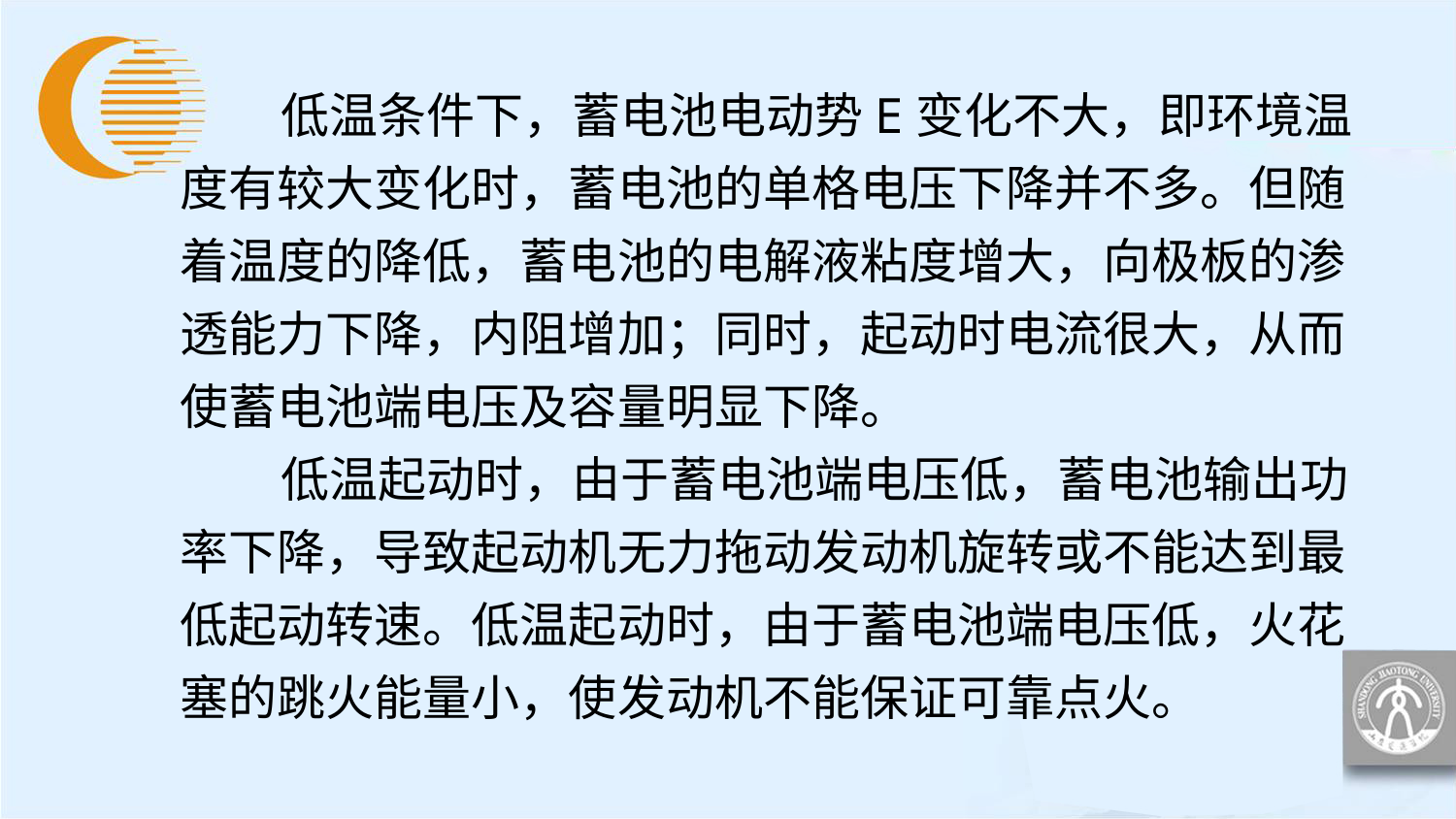

低温条件下，蓄电池电动势E变化不大，即环境温度有较大变化时，蓄电池的单格电压下降并不多。但随着温度的降低，蓄电池的电解液粘度增大，向极板的渗透能力下降，内阻增加；同时，起动时电流很大，从而使蓄电池端电压及容量明显下降。
低温起动时，由于蓄电池端电压低，蓄电池输出功率下降，导致起动机无力拖动发动机旋转或不能达到最低起动转速。低温起动时，由于蓄电池端电压低，火花塞的跳火能量小，使发动机不能保证可靠点火。